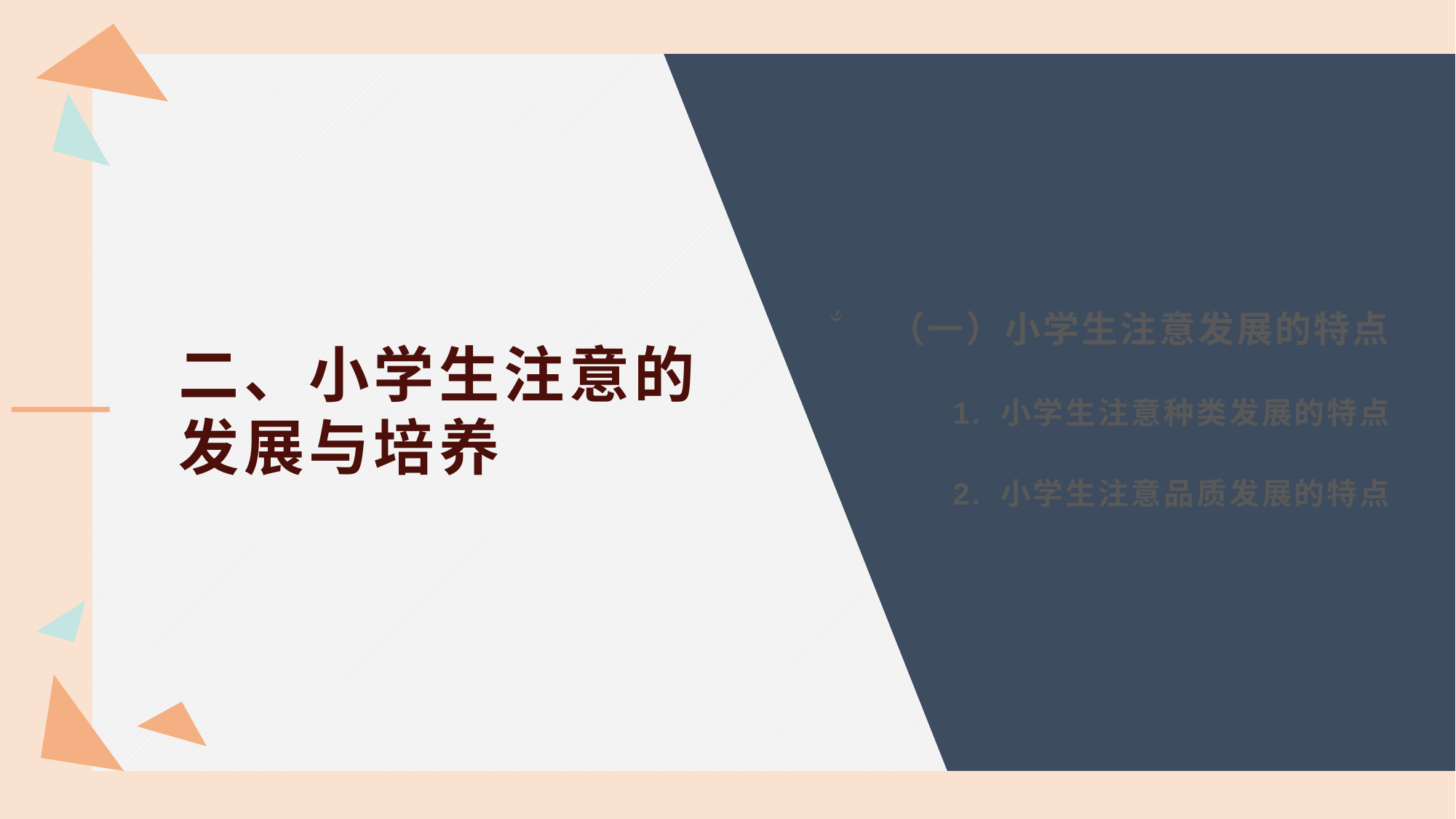

（一）小学生注意发展的特点
1. 小学生注意种类发展的特点
2. 小学生注意品质发展的特点
二、小学生注意的发展与培养